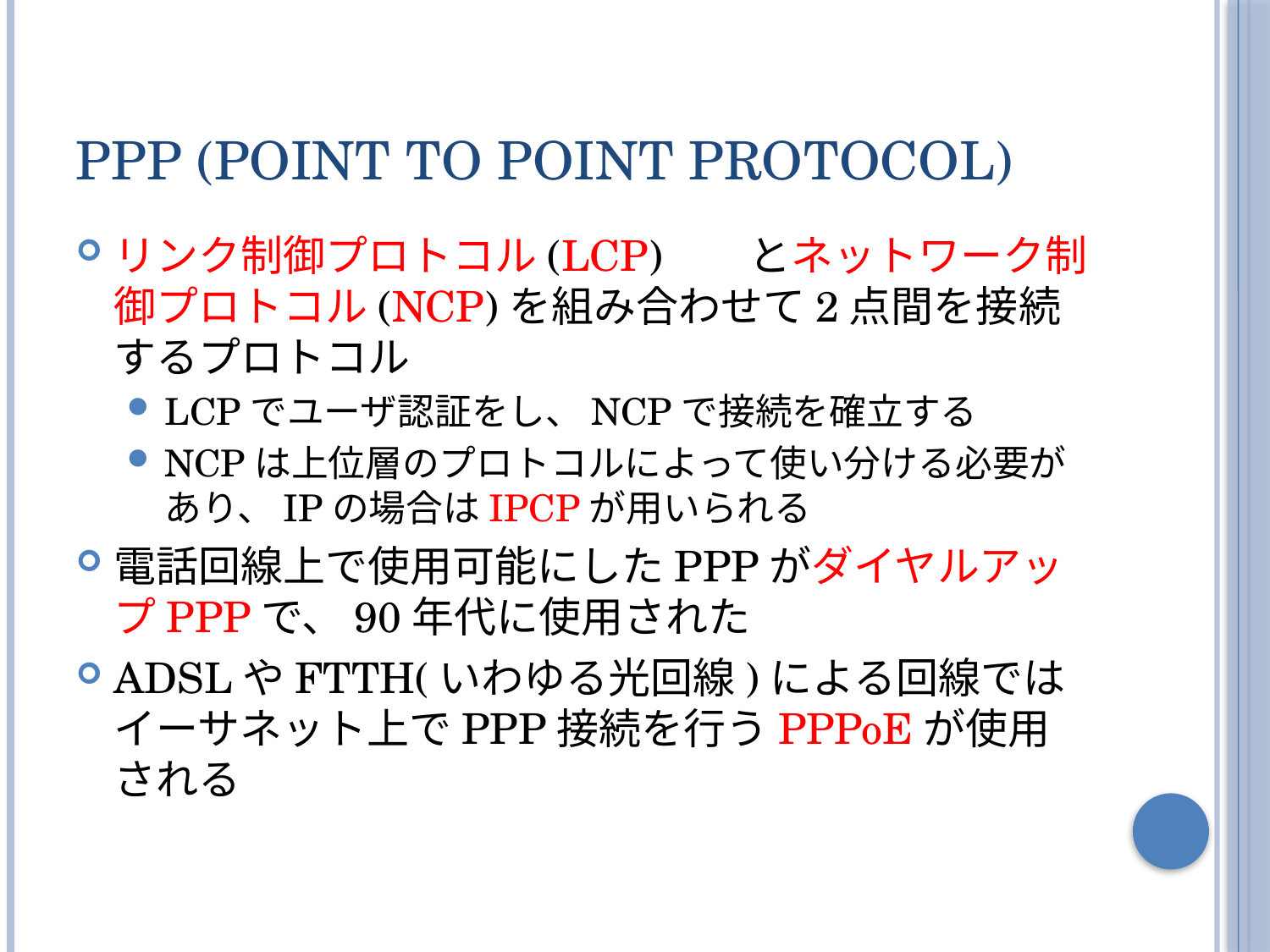

# PPP (Point to Point Protocol)
リンク制御プロトコル(LCP)	とネットワーク制御プロトコル(NCP)を組み合わせて2点間を接続するプロトコル
LCPでユーザ認証をし、NCPで接続を確立する
NCPは上位層のプロトコルによって使い分ける必要があり、IPの場合はIPCPが用いられる
電話回線上で使用可能にしたPPPがダイヤルアップPPPで、90年代に使用された
ADSLやFTTH(いわゆる光回線)による回線ではイーサネット上でPPP接続を行うPPPoEが使用される